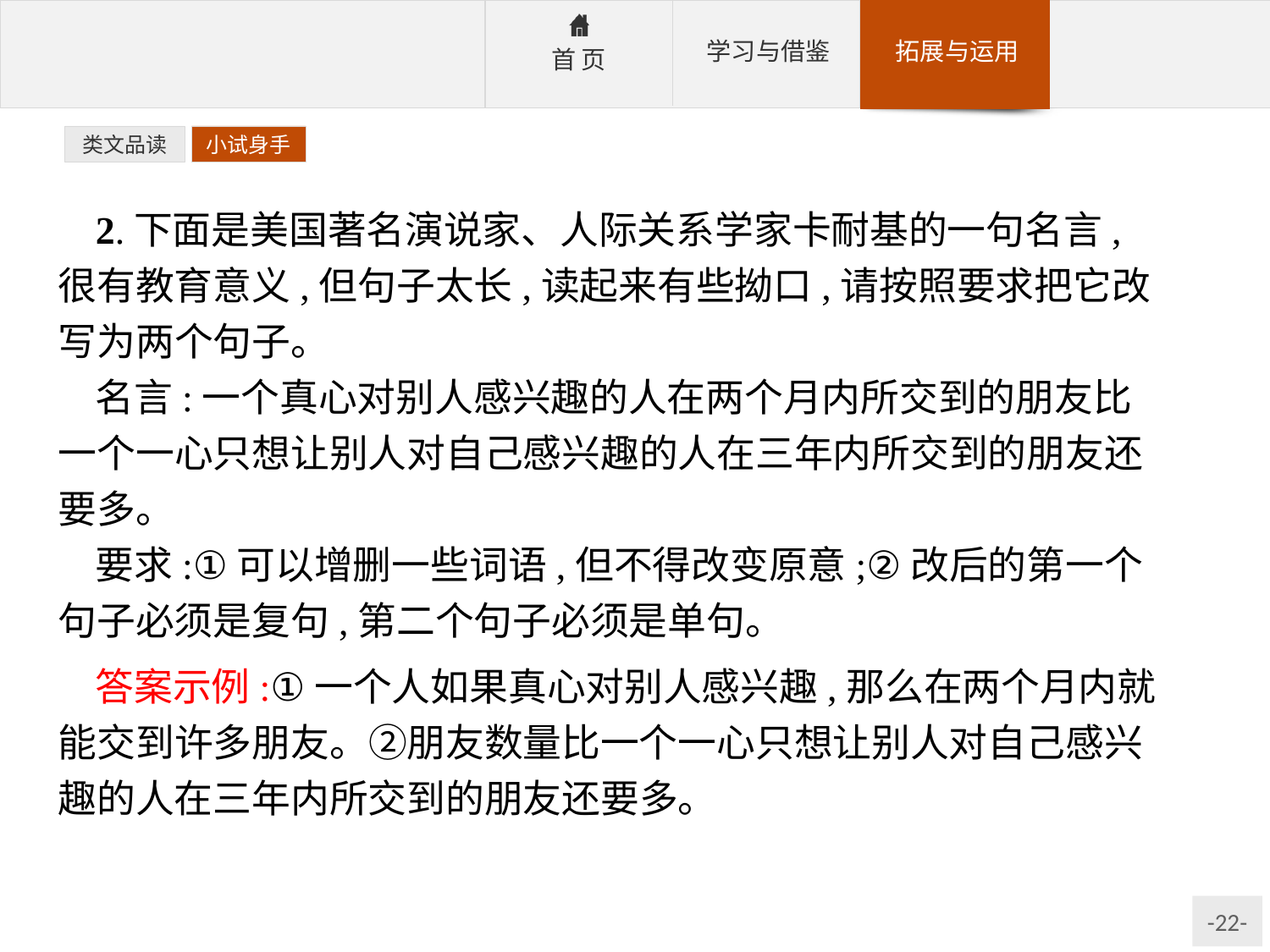

类文品读
小试身手
2.下面是美国著名演说家、人际关系学家卡耐基的一句名言,很有教育意义,但句子太长,读起来有些拗口,请按照要求把它改写为两个句子。
名言:一个真心对别人感兴趣的人在两个月内所交到的朋友比一个一心只想让别人对自己感兴趣的人在三年内所交到的朋友还要多。
要求:①可以增删一些词语,但不得改变原意;②改后的第一个句子必须是复句,第二个句子必须是单句。
答案示例:①一个人如果真心对别人感兴趣,那么在两个月内就能交到许多朋友。②朋友数量比一个一心只想让别人对自己感兴趣的人在三年内所交到的朋友还要多。